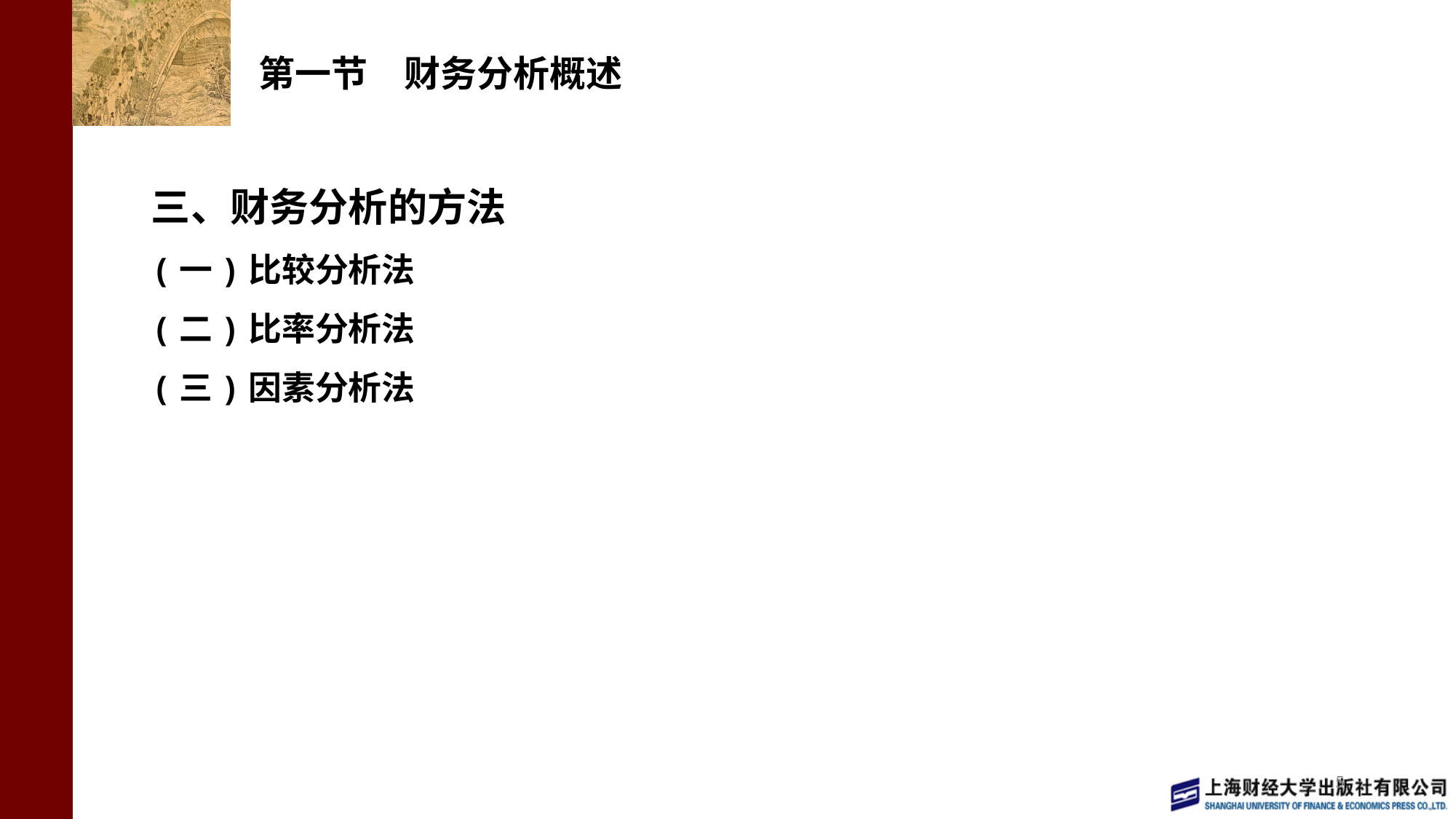

# 第一节　财务分析概述
三、财务分析的方法
(一)比较分析法
(二)比率分析法
(三)因素分析法
5